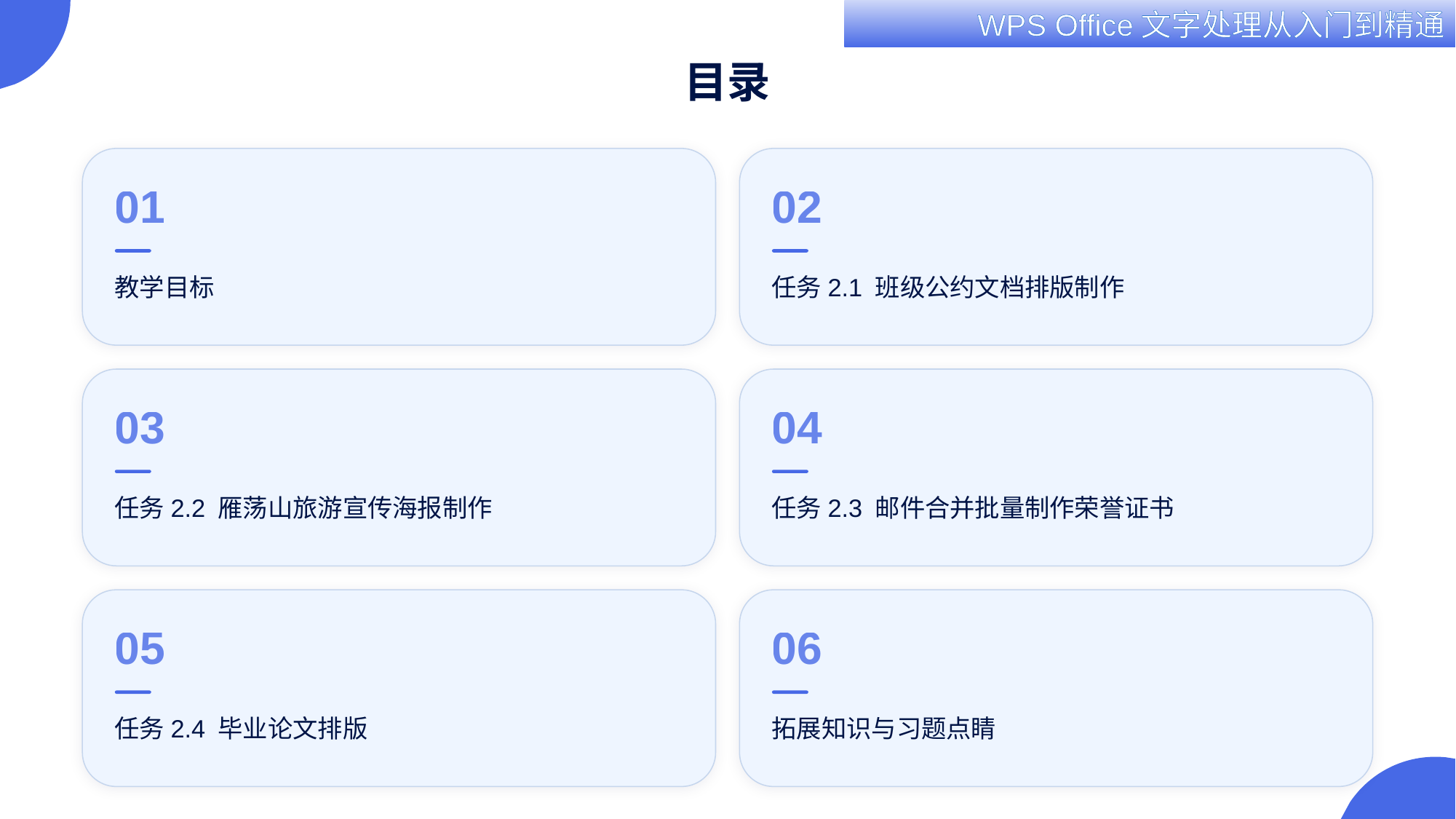

目录

01
02

教学目标
任务2.1 班级公约文档排版制作

03
04

任务2.2 雁荡山旅游宣传海报制作
任务2.3 邮件合并批量制作荣誉证书

05
06

任务2.4 毕业论文排版
拓展知识与习题点睛